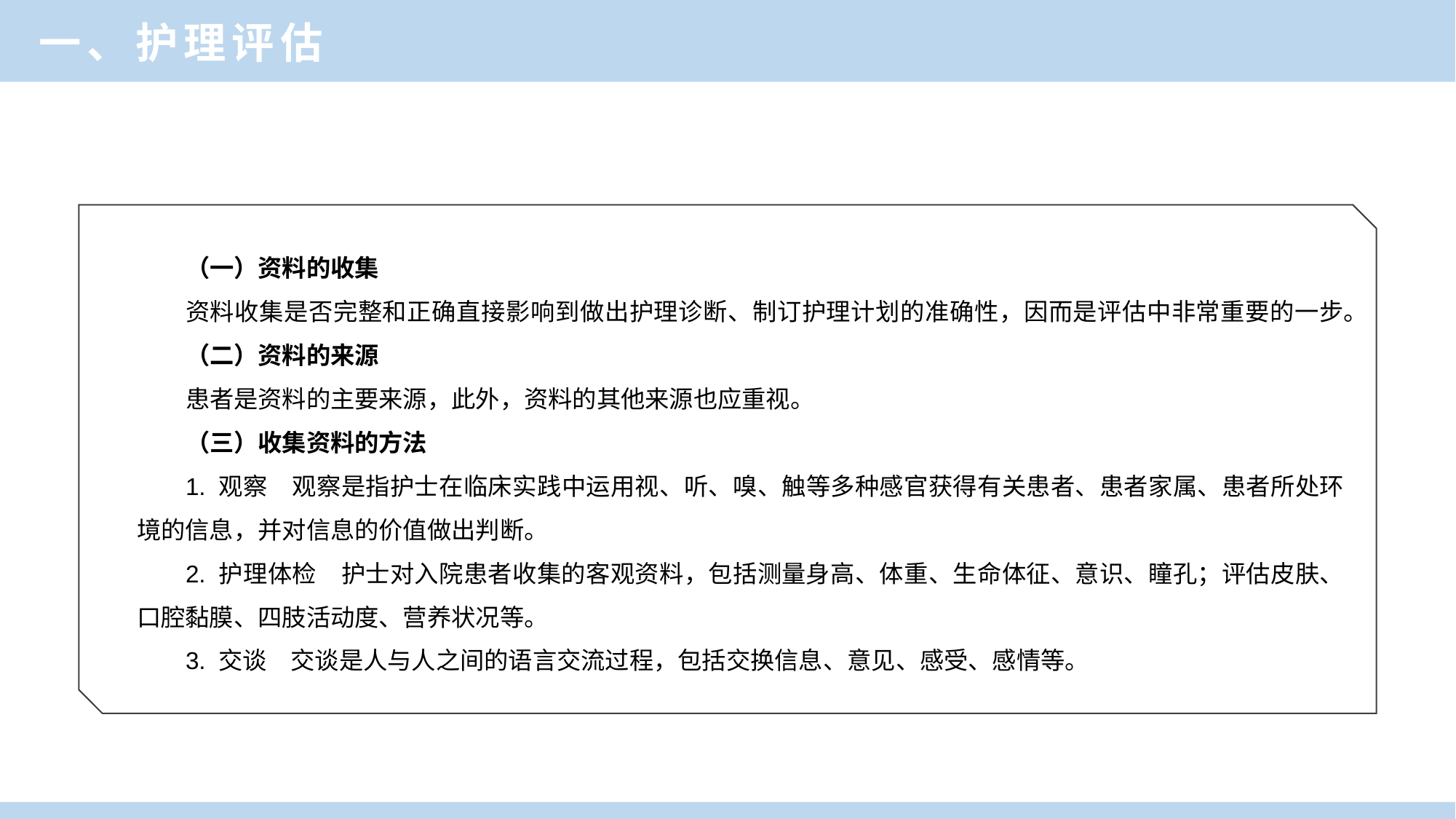

一、护理评估

（一）资料的收集
资料收集是否完整和正确直接影响到做出护理诊断、制订护理计划的准确性，因而是评估中非常重要的一步。
（二）资料的来源
患者是资料的主要来源，此外，资料的其他来源也应重视。
（三）收集资料的方法
1. 观察　观察是指护士在临床实践中运用视、听、嗅、触等多种感官获得有关患者、患者家属、患者所处环境的信息，并对信息的价值做出判断。
2. 护理体检　护士对入院患者收集的客观资料，包括测量身高、体重、生命体征、意识、瞳孔；评估皮肤、口腔黏膜、四肢活动度、营养状况等。
3. 交谈　交谈是人与人之间的语言交流过程，包括交换信息、意见、感受、感情等。